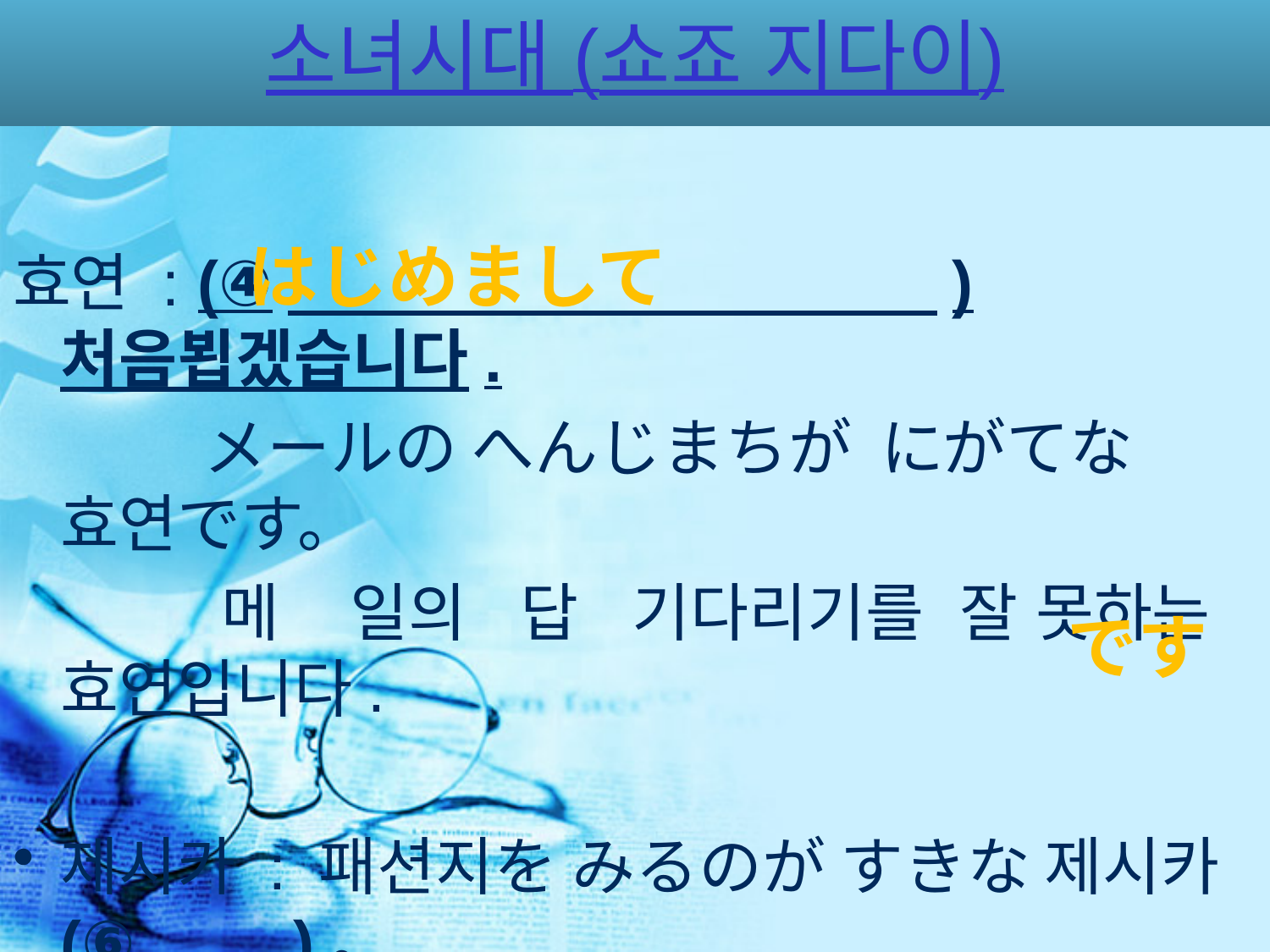

# 소녀시대 (쇼죠 지다이)
はじめまして
효연 : (④　　　　　　　　　　 )　 처음뵙겠습니다.
　　　メールの へんじまちが  にがてな 효연です。
　　　 메    일의   답   기다리기를  잘 못하는  효연입니다.

제시카 : 패션지を みるのが すきな 제시카(⑥         )。
                  패션지를  보는 것을  좋아하는 제시카입니다.

です